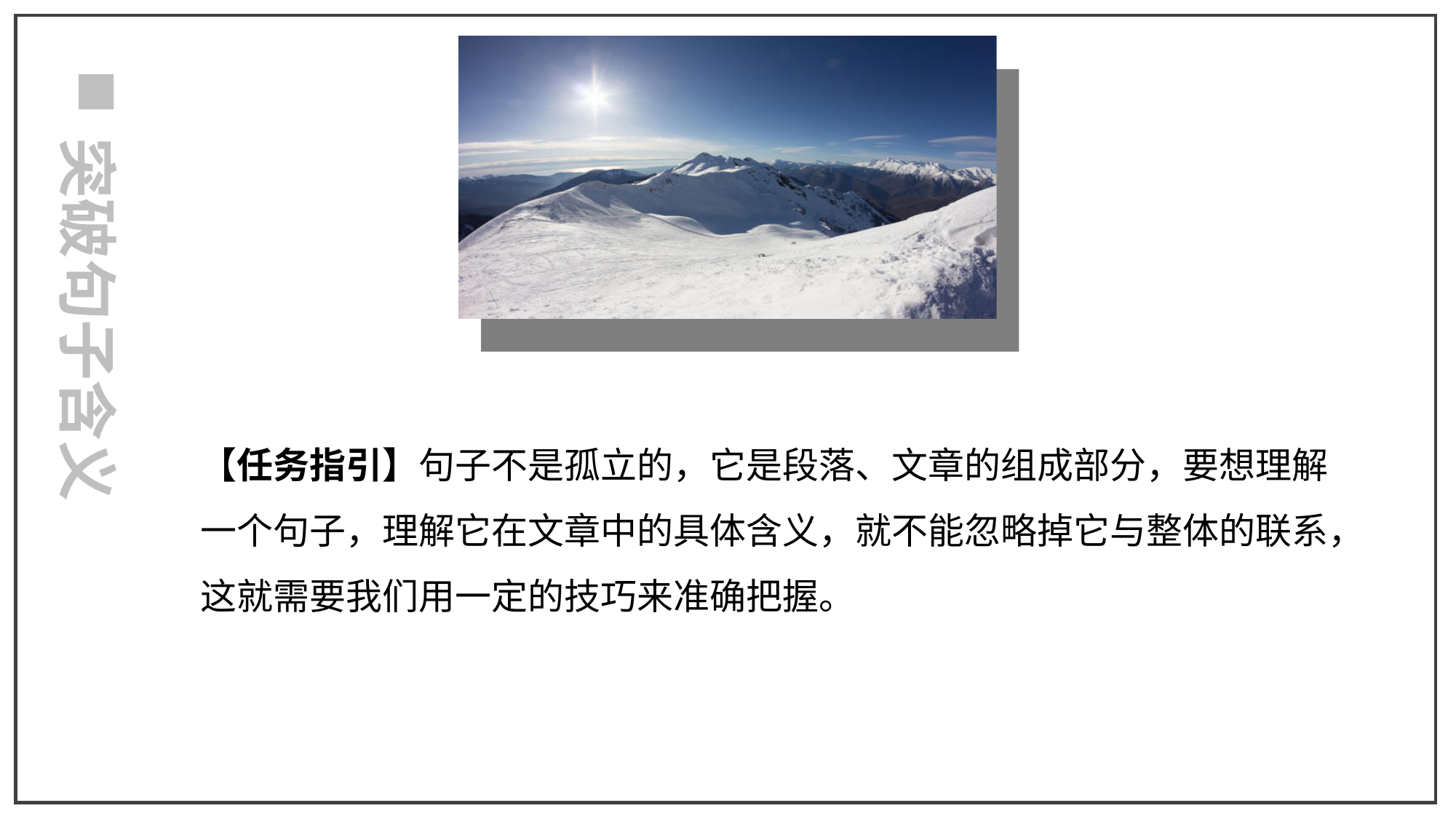

突破句子含义

【任务指引】句子不是孤立的，它是段落、文章的组成部分，要想理解一个句子，理解它在文章中的具体含义，就不能忽略掉它与整体的联系，这就需要我们用一定的技巧来准确把握。